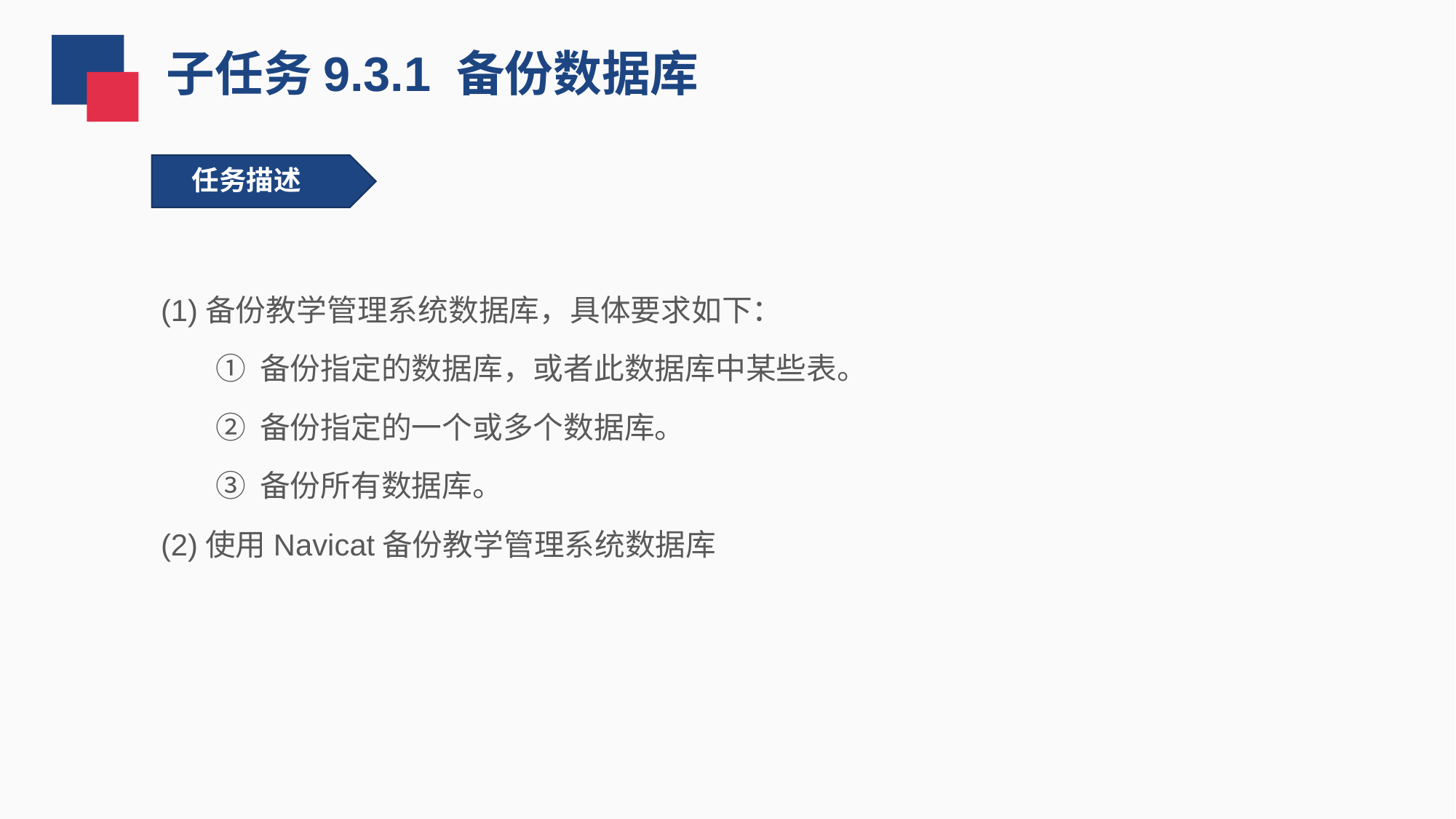

子任务9.3.1 备份数据库

任务描述
(1)备份教学管理系统数据库，具体要求如下：
① 备份指定的数据库，或者此数据库中某些表。
② 备份指定的一个或多个数据库。
③ 备份所有数据库。
(2)使用Navicat备份教学管理系统数据库